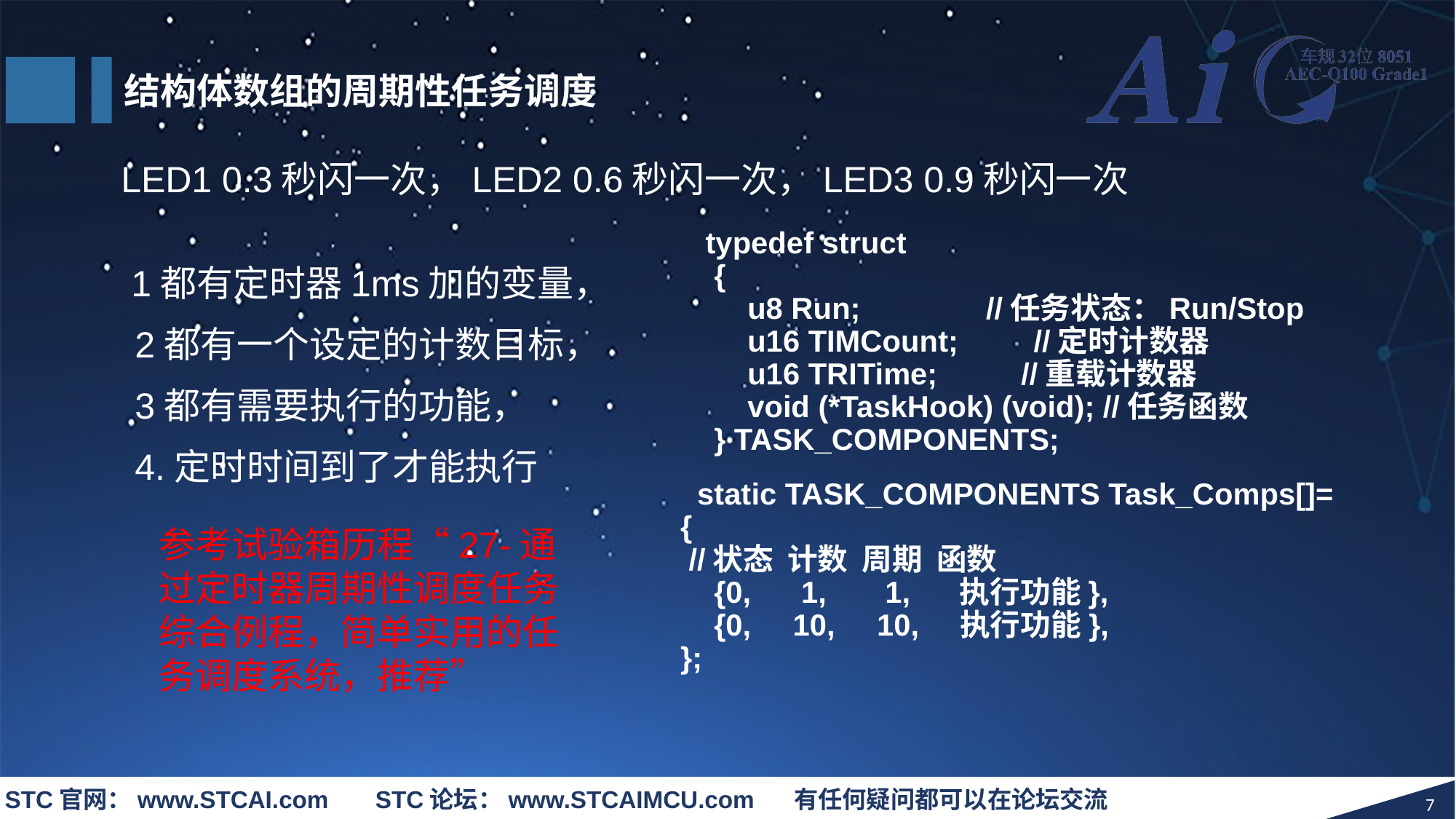

结构体数组的周期性任务调度
    LED1 0.3秒闪一次，LED2 0.6秒闪一次，LED3 0.9秒闪一次
   typedef struct
    {
        u8 Run;               //任务状态：Run/Stop
        u16 TIMCount;         //定时计数器
        u16 TRITime;          //重载计数器
        void (*TaskHook) (void); //任务函数
    } TASK_COMPONENTS;

     1都有定时器1ms加的变量，
2都有一个设定的计数目标，
3都有需要执行的功能，
4.定时时间到了才能执行
  static TASK_COMPONENTS Task_Comps[]=
{
 //状态  计数  周期  函数
    {0,      1,       1,     执行功能},
    {0,     10,     10,    执行功能},
};
参考试验箱历程“27-通过定时器周期性调度任务综合例程，简单实用的任务调度系统，推荐”